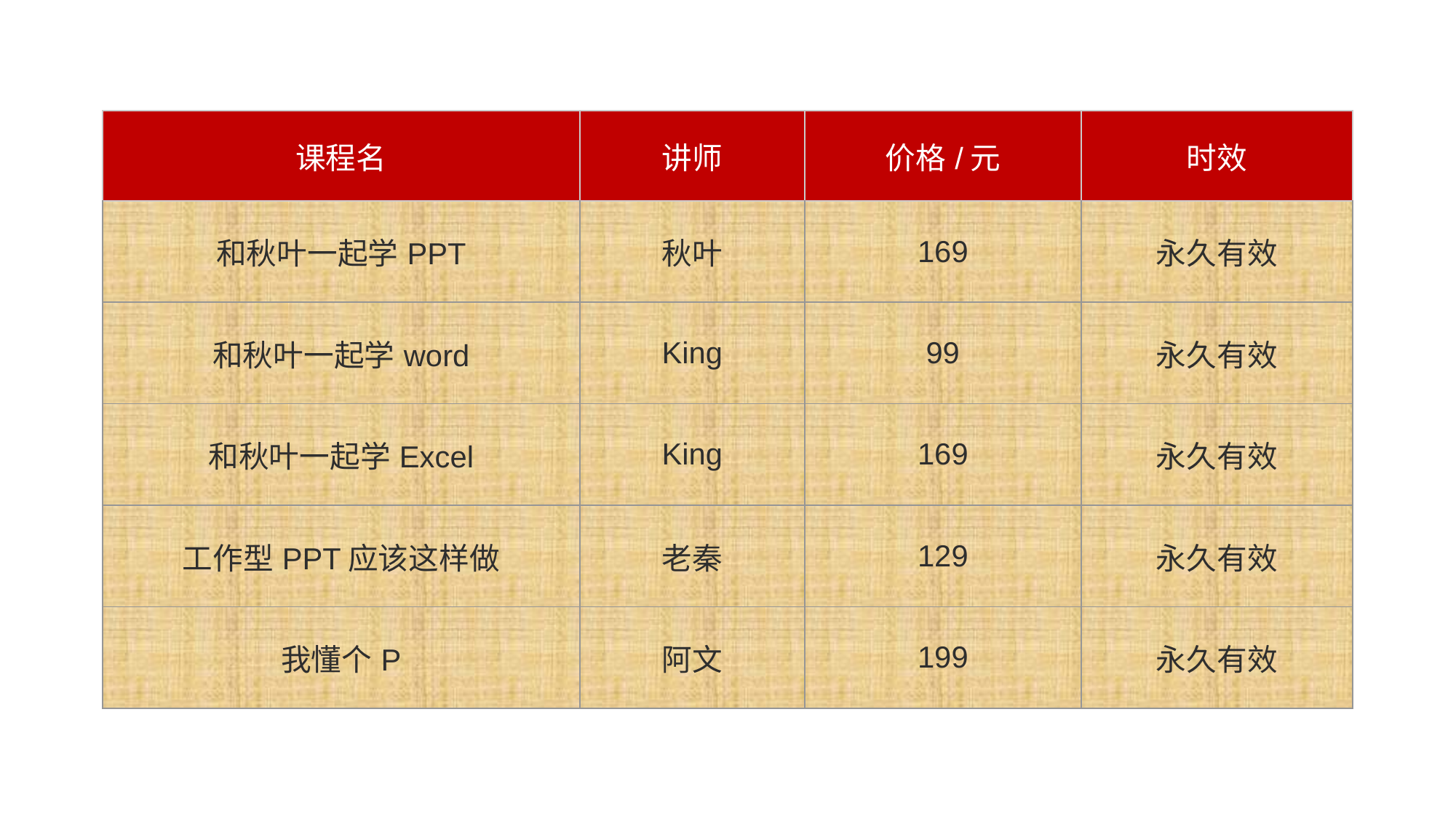

| 课程名 | 讲师 | 价格/元 | 时效 |
| --- | --- | --- | --- |
| 和秋叶一起学PPT | 秋叶 | 169 | 永久有效 |
| 和秋叶一起学word | King | 99 | 永久有效 |
| 和秋叶一起学Excel | King | 169 | 永久有效 |
| 工作型PPT应该这样做 | 老秦 | 129 | 永久有效 |
| 我懂个P | 阿文 | 199 | 永久有效 |